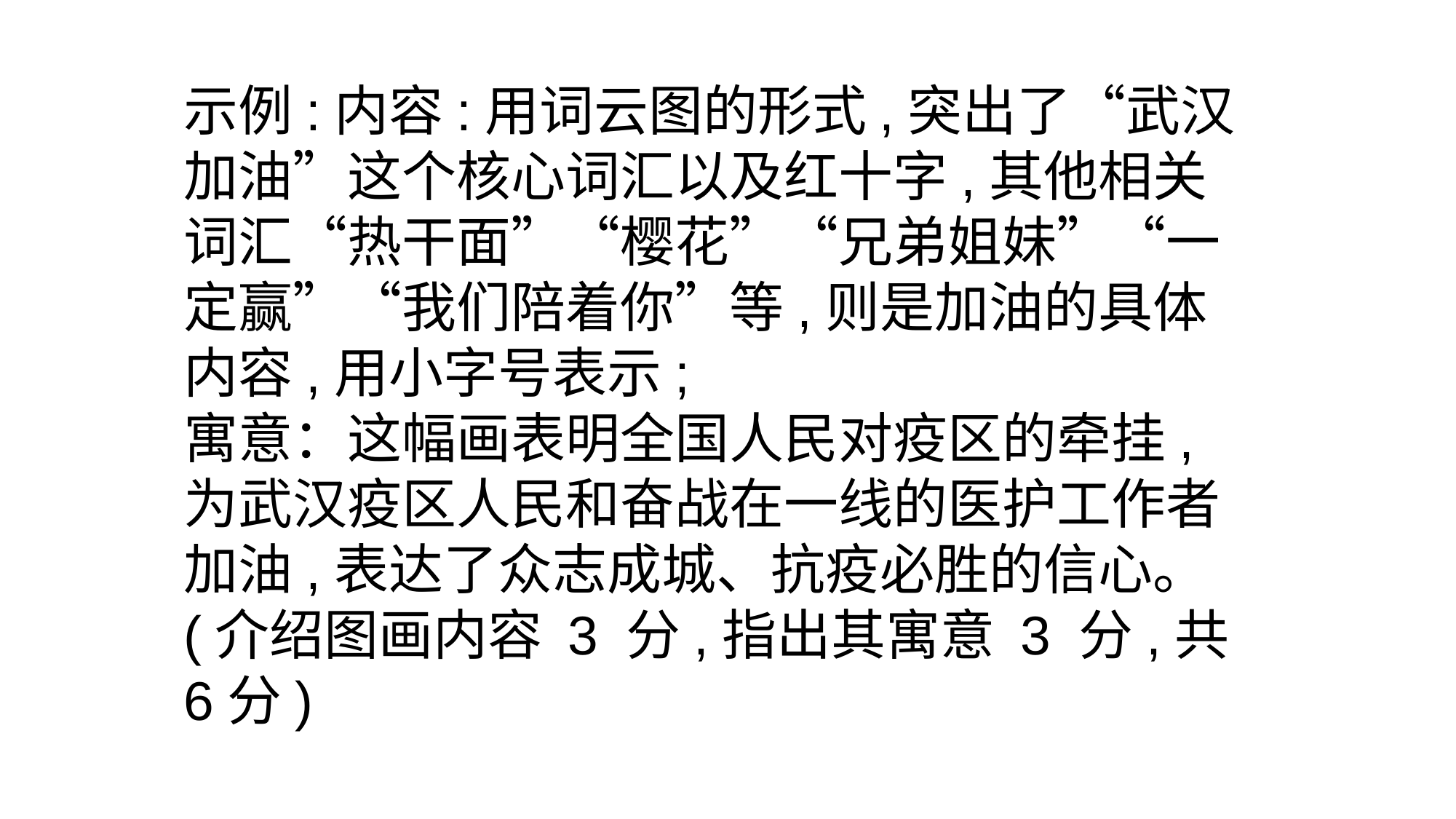

示例:内容:用词云图的形式,突出了“武汉加油”这个核心词汇以及红十字,其他相关词汇“热干面”“樱花”“兄弟姐妹”“一定赢”“我们陪着你”等,则是加油的具体内容,用小字号表示;
寓意：这幅画表明全国人民对疫区的牵挂,为武汉疫区人民和奋战在一线的医护工作者加油,表达了众志成城、抗疫必胜的信心。
(介绍图画内容 3 分,指出其寓意 3 分,共 6分)